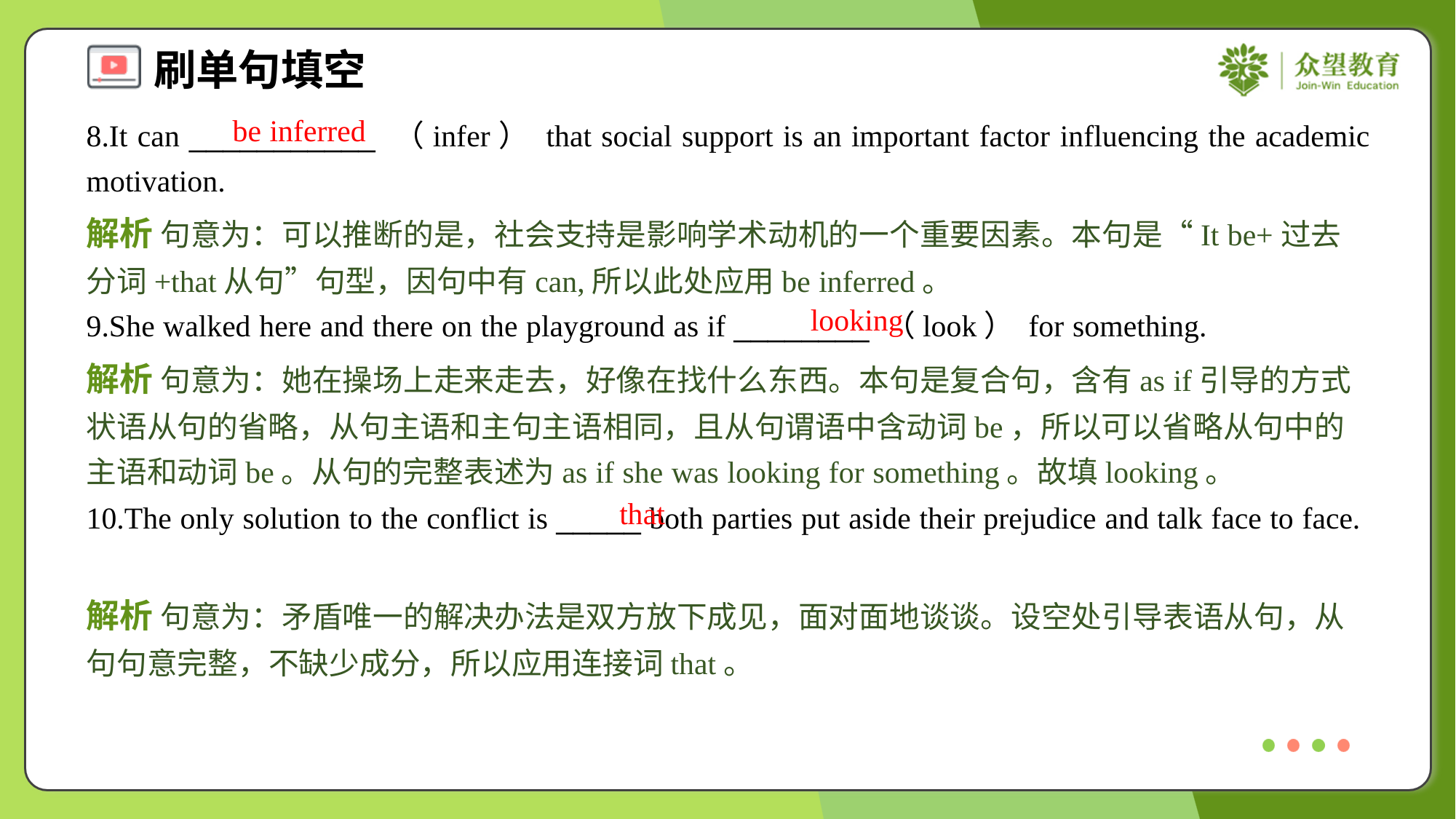

be inferred
8.It can ___________ （infer） that social support is an important factor influencing the academic motivation.
解析 句意为：可以推断的是，社会支持是影响学术动机的一个重要因素。本句是“It be+过去分词+that从句”句型，因句中有can,所以此处应用be inferred。
looking
9.She walked here and there on the playground as if ________ （look） for something.
解析 句意为：她在操场上走来走去，好像在找什么东西。本句是复合句，含有as if引导的方式状语从句的省略，从句主语和主句主语相同，且从句谓语中含动词be，所以可以省略从句中的主语和动词be。从句的完整表述为as if she was looking for something。故填looking。
that
10.The only solution to the conflict is _____ both parties put aside their prejudice and talk face to face.
解析 句意为：矛盾唯一的解决办法是双方放下成见，面对面地谈谈。设空处引导表语从句，从句句意完整，不缺少成分，所以应用连接词that。